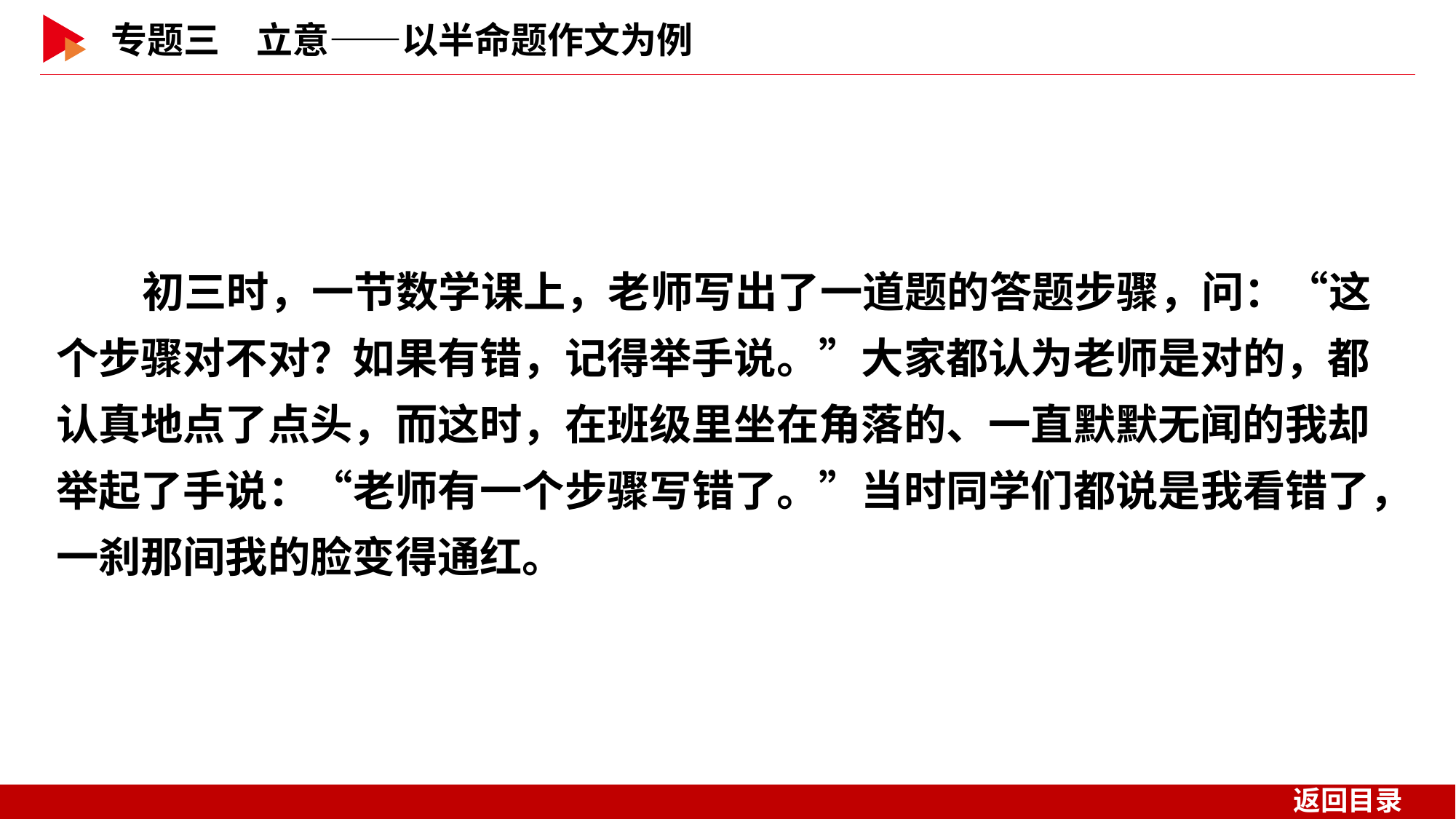

初三时，一节数学课上，老师写出了一道题的答题步骤，问：“这个步骤对不对？如果有错，记得举手说。”大家都认为老师是对的，都认真地点了点头，而这时，在班级里坐在角落的、一直默默无闻的我却举起了手说：“老师有一个步骤写错了。”当时同学们都说是我看错了，一刹那间我的脸变得通红。